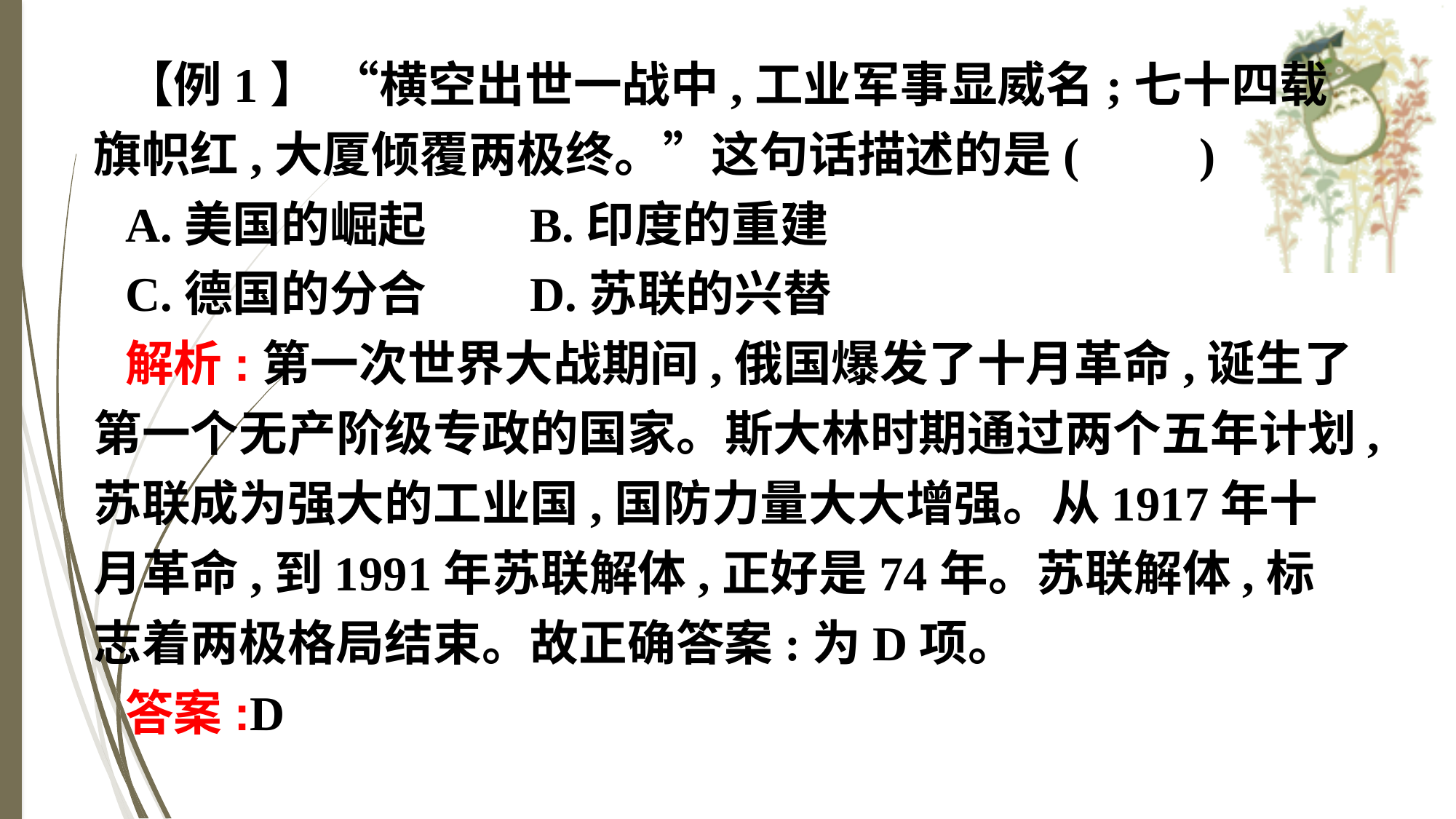

【例1】 “横空出世一战中,工业军事显威名;七十四载旗帜红,大厦倾覆两极终。”这句话描述的是(　　)
A.美国的崛起	B.印度的重建
C.德国的分合	D.苏联的兴替
解析:第一次世界大战期间,俄国爆发了十月革命,诞生了第一个无产阶级专政的国家。斯大林时期通过两个五年计划,苏联成为强大的工业国,国防力量大大增强。从1917年十月革命,到1991年苏联解体,正好是74年。苏联解体,标志着两极格局结束。故正确答案:为D项。
答案:D